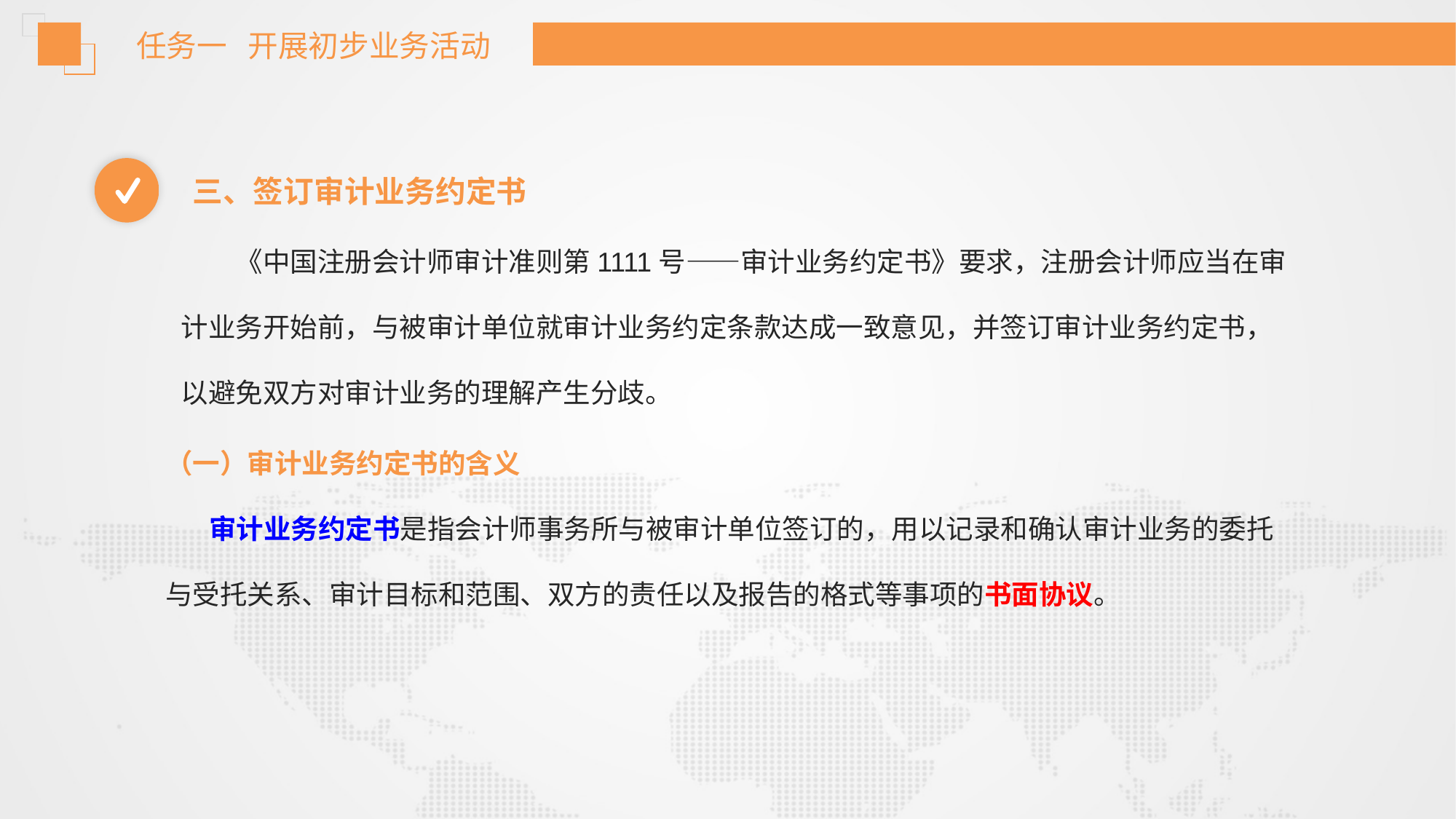

任务一   开展初步业务活动

三、签订审计业务约定书
《中国注册会计师审计准则第1111号——审计业务约定书》要求，注册会计师应当在审计业务开始前，与被审计单位就审计业务约定条款达成一致意见，并签订审计业务约定书，以避免双方对审计业务的理解产生分歧。
（一）审计业务约定书的含义
      审计业务约定书是指会计师事务所与被审计单位签订的，用以记录和确认审计业务的委托与受托关系、审计目标和范围、双方的责任以及报告的格式等事项的书面协议。